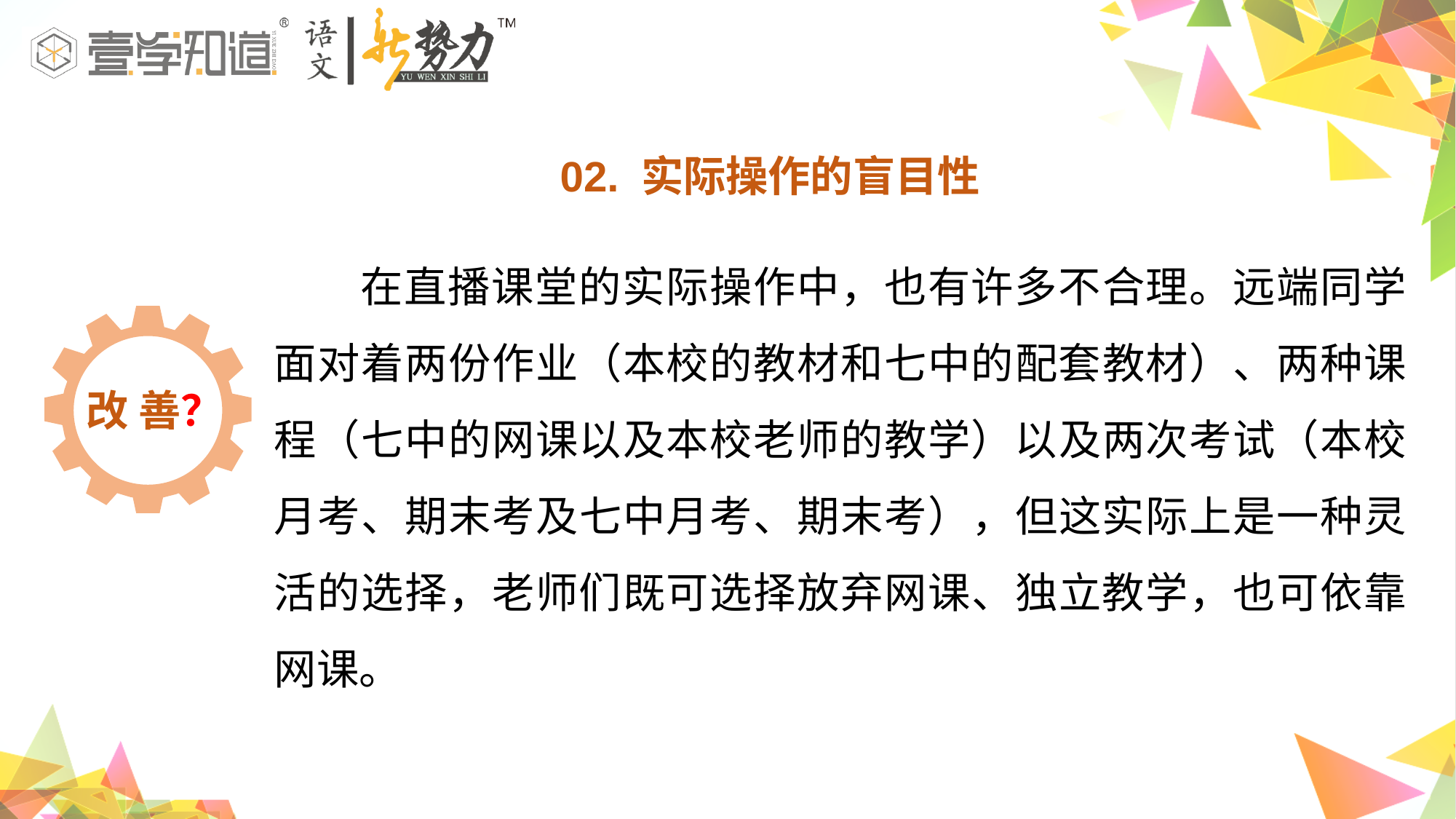

在直播课堂的实际操作中，也有许多不合理。远端同学面对着两份作业（本校的教材和七中的配套教材）、两种课程（七中的网课以及本校老师的教学）以及两次考试（本校月考、期末考及七中月考、期末考），但这实际上是一种灵活的选择，老师们既可选择放弃网课、独立教学，也可依靠网课。

02. 实际操作的盲目性

改 善？